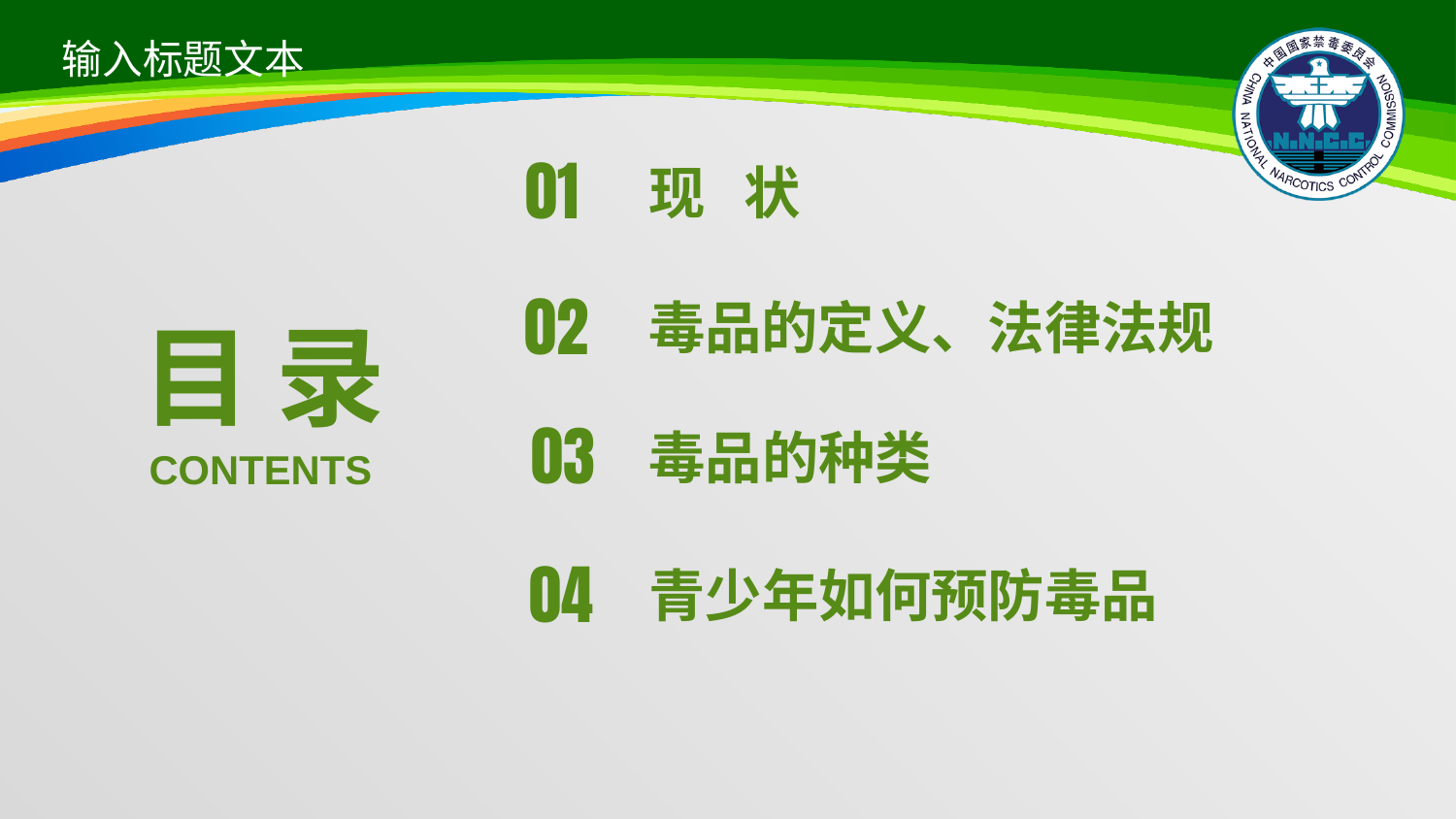

01
现   状
02
毒品的定义、法律法规
目 录
CONTENTS
03
毒品的种类
04
青少年如何预防毒品